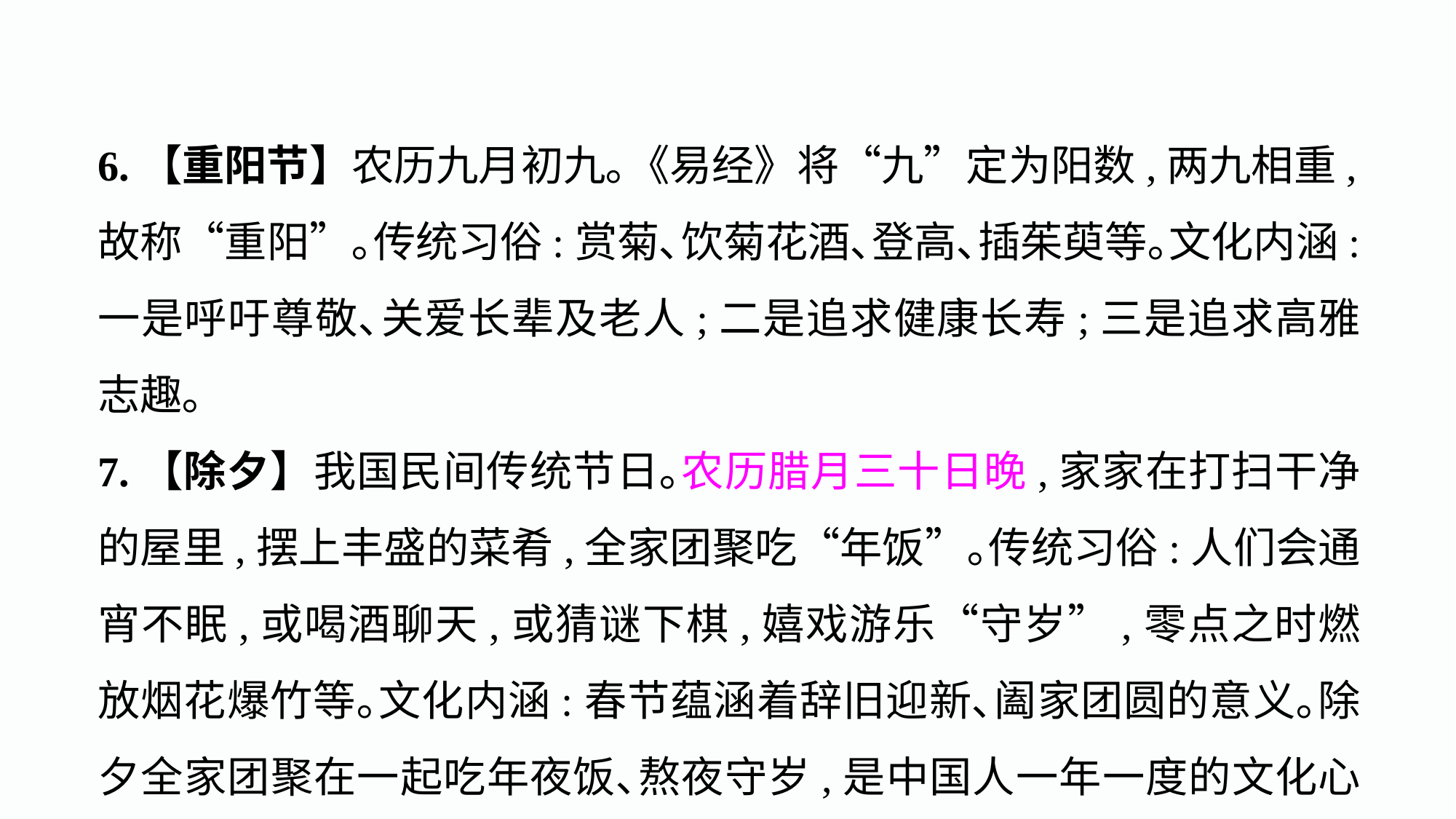

6.【重阳节】农历九月初九｡《易经》将“九”定为阳数,两九相重,故称“重阳”｡传统习俗:赏菊､饮菊花酒､登高､插茱萸等｡文化内涵:一是呼吁尊敬､关爱长辈及老人;二是追求健康长寿;三是追求高雅志趣｡
7.【除夕】我国民间传统节日｡农历腊月三十日晚,家家在打扫干净的屋里,摆上丰盛的菜肴,全家团聚吃“年饭”｡传统习俗:人们会通宵不眠,或喝酒聊天,或猜谜下棋,嬉戏游乐“守岁”,零点之时燃放烟花爆竹等｡文化内涵:春节蕴涵着辞旧迎新､阖家团圆的意义｡除夕全家团聚在一起吃年夜饭､熬夜守岁,是中国人一年一度的文化心结｡